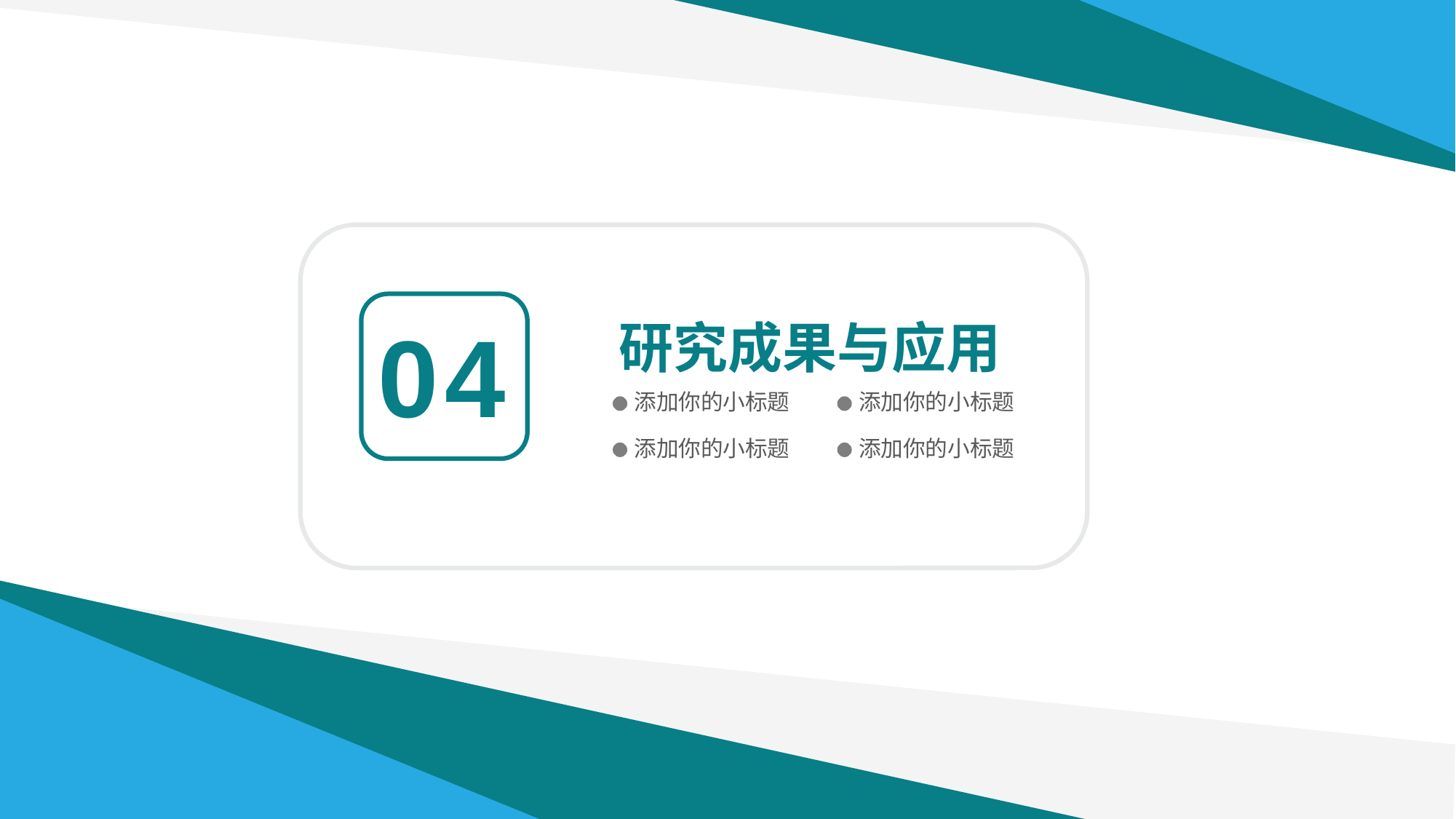

04
研究成果与应用
添加你的小标题

添加你的小标题

添加你的小标题

添加你的小标题

延迟符